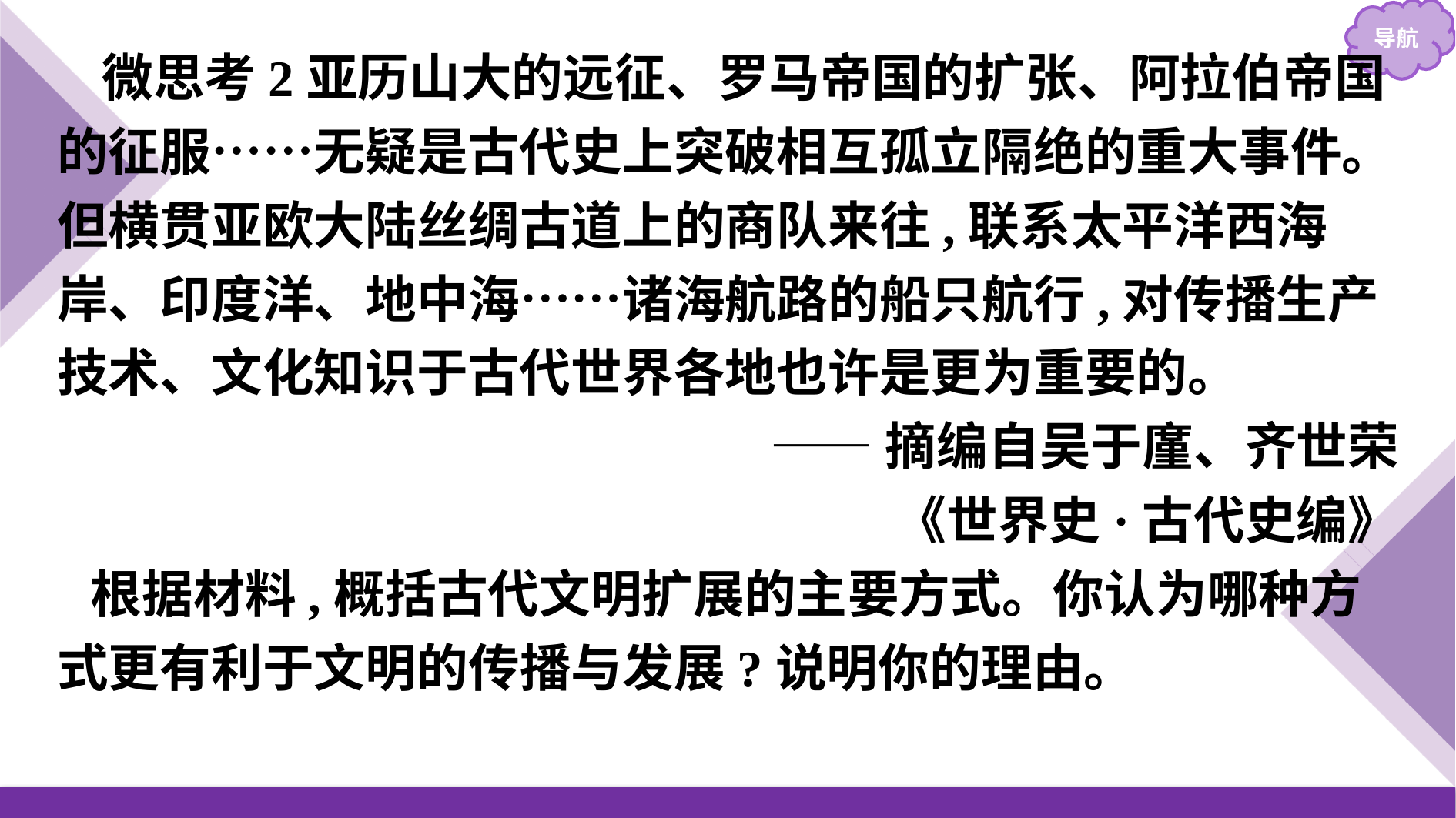

微思考2亚历山大的远征、罗马帝国的扩张、阿拉伯帝国的征服……无疑是古代史上突破相互孤立隔绝的重大事件。但横贯亚欧大陆丝绸古道上的商队来往,联系太平洋西海岸、印度洋、地中海……诸海航路的船只航行,对传播生产技术、文化知识于古代世界各地也许是更为重要的。
——摘编自吴于廑、齐世荣
《世界史·古代史编》
根据材料,概括古代文明扩展的主要方式。你认为哪种方式更有利于文明的传播与发展?说明你的理由。